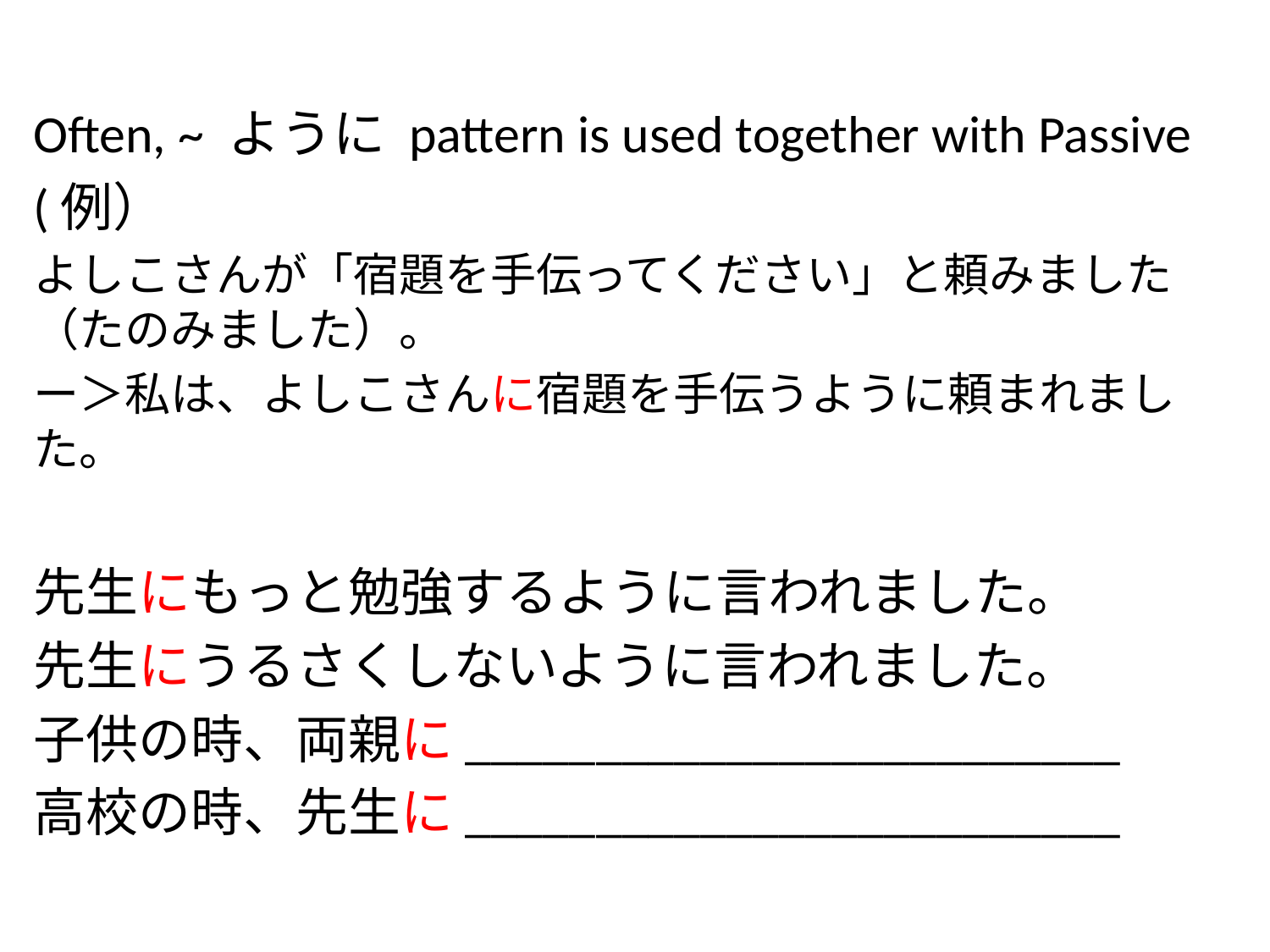

Often, ~ ように pattern is used together with Passive
(例）
よしこさんが「宿題を手伝ってください」と頼みました（たのみました）。
ー＞私は、よしこさんに宿題を手伝うように頼まれました。

先生にもっと勉強するように言われました。
先生にうるさくしないように言われました。
子供の時、両親に_________________________
高校の時、先生に_________________________